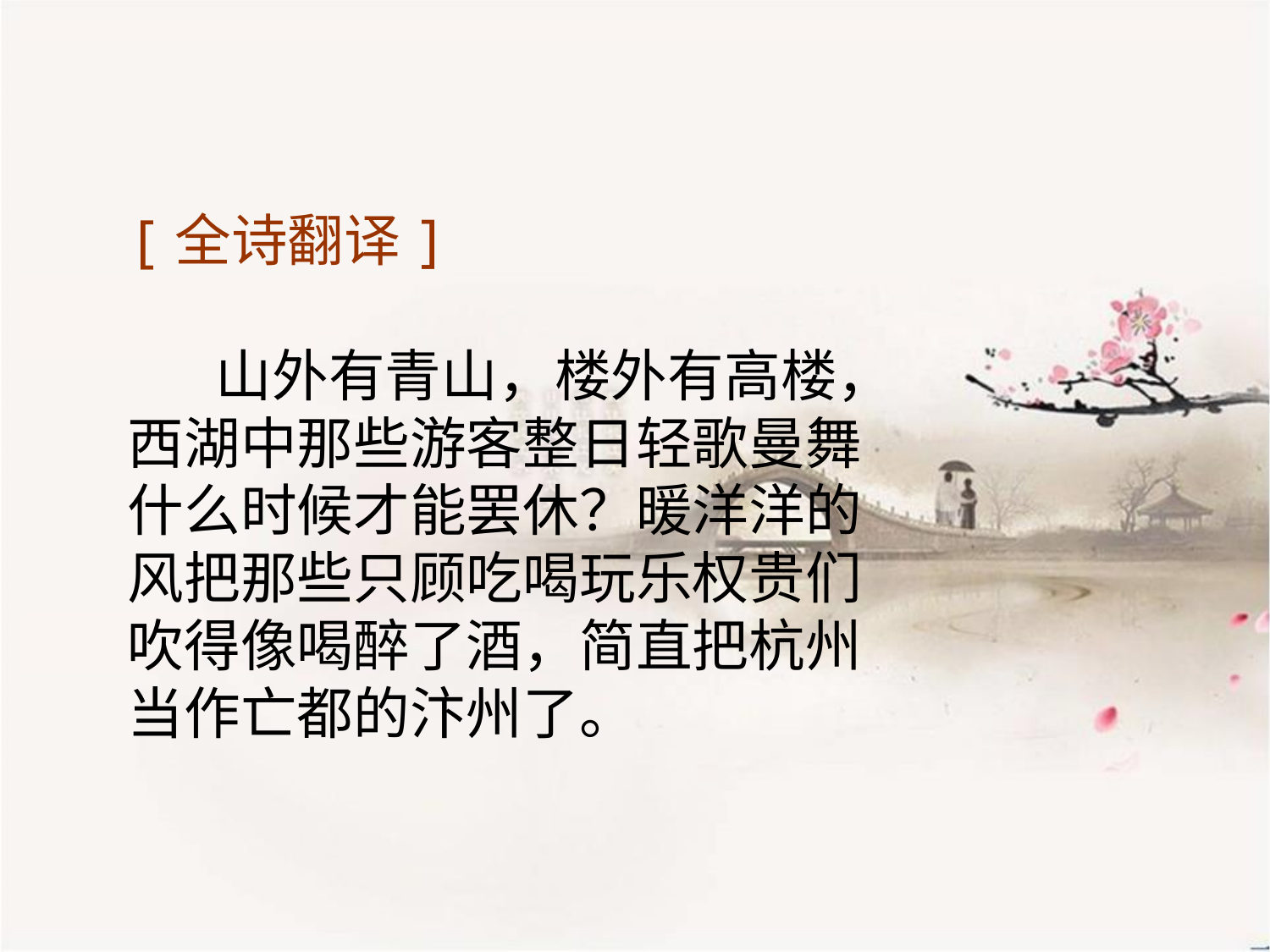

[全诗翻译]
　　山外有青山，楼外有高楼，西湖中那些游客整日轻歌曼舞什么时候才能罢休？暖洋洋的风把那些只顾吃喝玩乐权贵们吹得像喝醉了酒，简直把杭州当作亡都的汴州了。